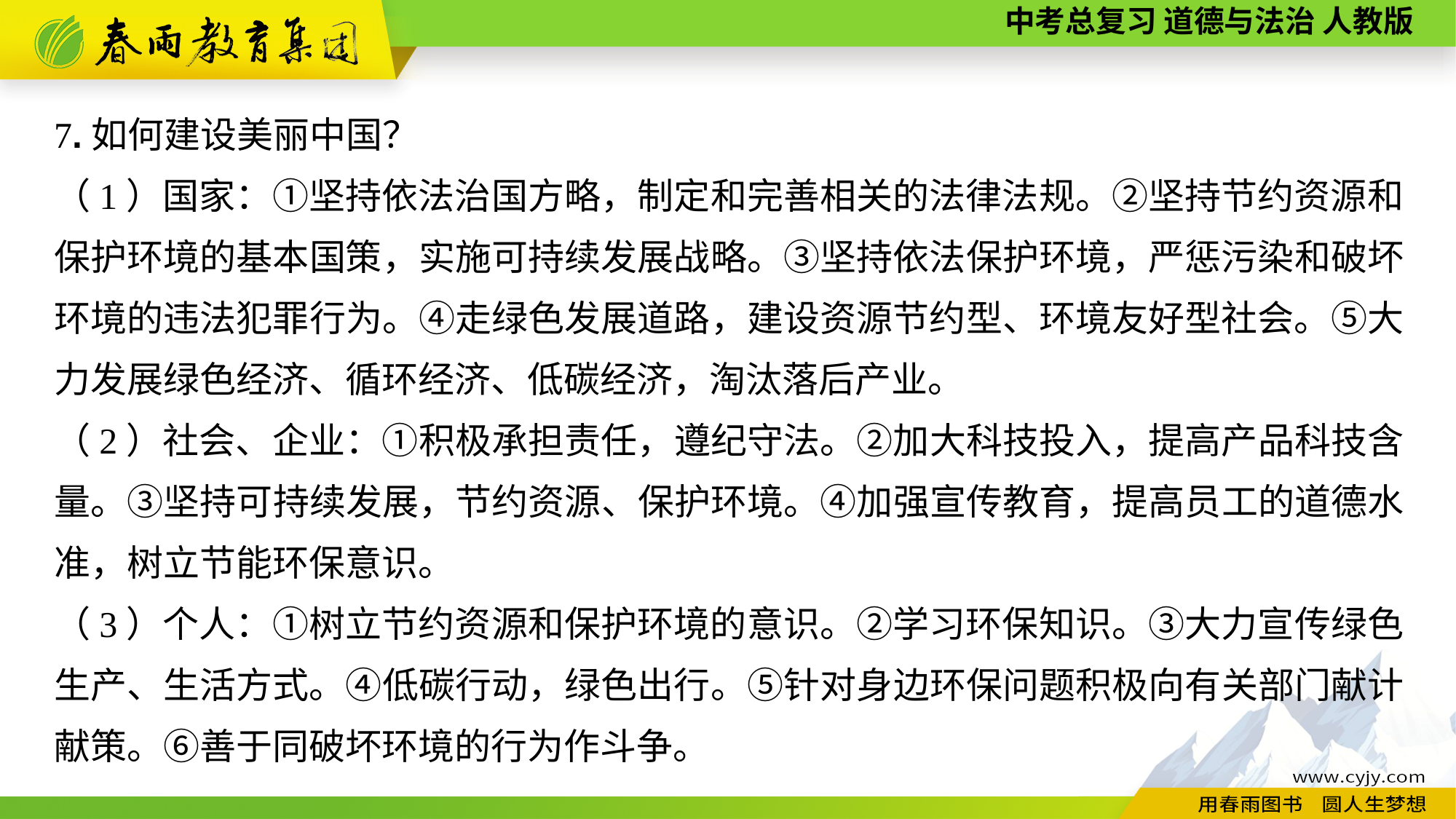

7.如何建设美丽中国？
（1）国家：①坚持依法治国方略，制定和完善相关的法律法规。②坚持节约资源和保护环境的基本国策，实施可持续发展战略。③坚持依法保护环境，严惩污染和破坏环境的违法犯罪行为。④走绿色发展道路，建设资源节约型、环境友好型社会。⑤大力发展绿色经济、循环经济、低碳经济，淘汰落后产业。
（2）社会、企业：①积极承担责任，遵纪守法。②加大科技投入，提高产品科技含量。③坚持可持续发展，节约资源、保护环境。④加强宣传教育，提高员工的道德水准，树立节能环保意识。
（3）个人：①树立节约资源和保护环境的意识。②学习环保知识。③大力宣传绿色生产、生活方式。④低碳行动，绿色出行。⑤针对身边环保问题积极向有关部门献计献策。⑥善于同破坏环境的行为作斗争。